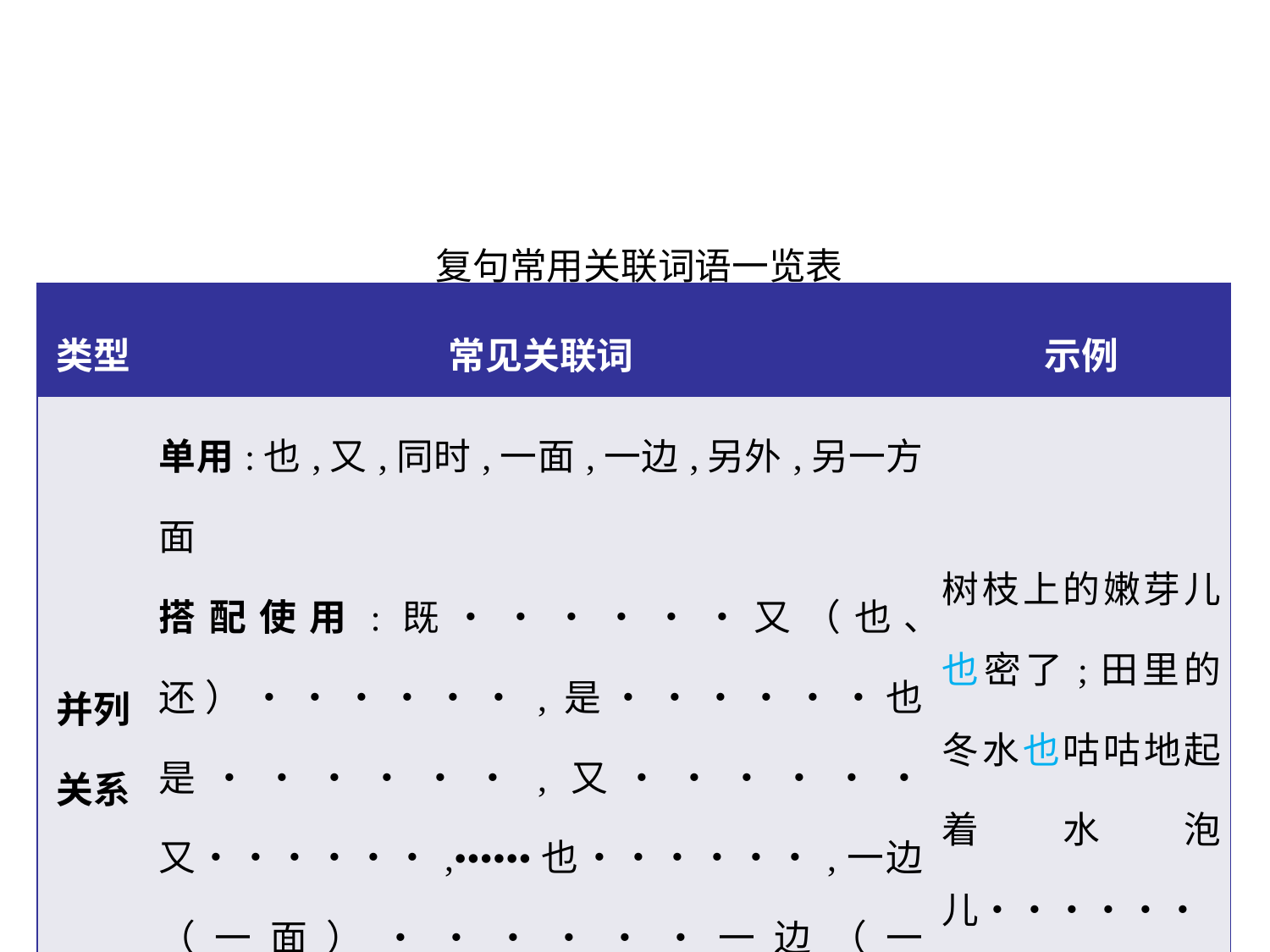

复句常用关联词语一览表
| 类型 | 常见关联词 | 示例 |
| --- | --- | --- |
| 并列关系 | 单用:也,又,同时,一面,一边,另外,另一方面 搭配使用:既••••••又（也､还）••••••,是••••••也是••••••,又••••••又••••••,••••••也••••••,一边（一面）••••••一边（一面）••••••,一方面••••••另一方面••••••,不是••••••而是•••••• | 树枝上的嫩芽儿也密了;田里的冬水也咕咕地起着水泡儿•••••• |